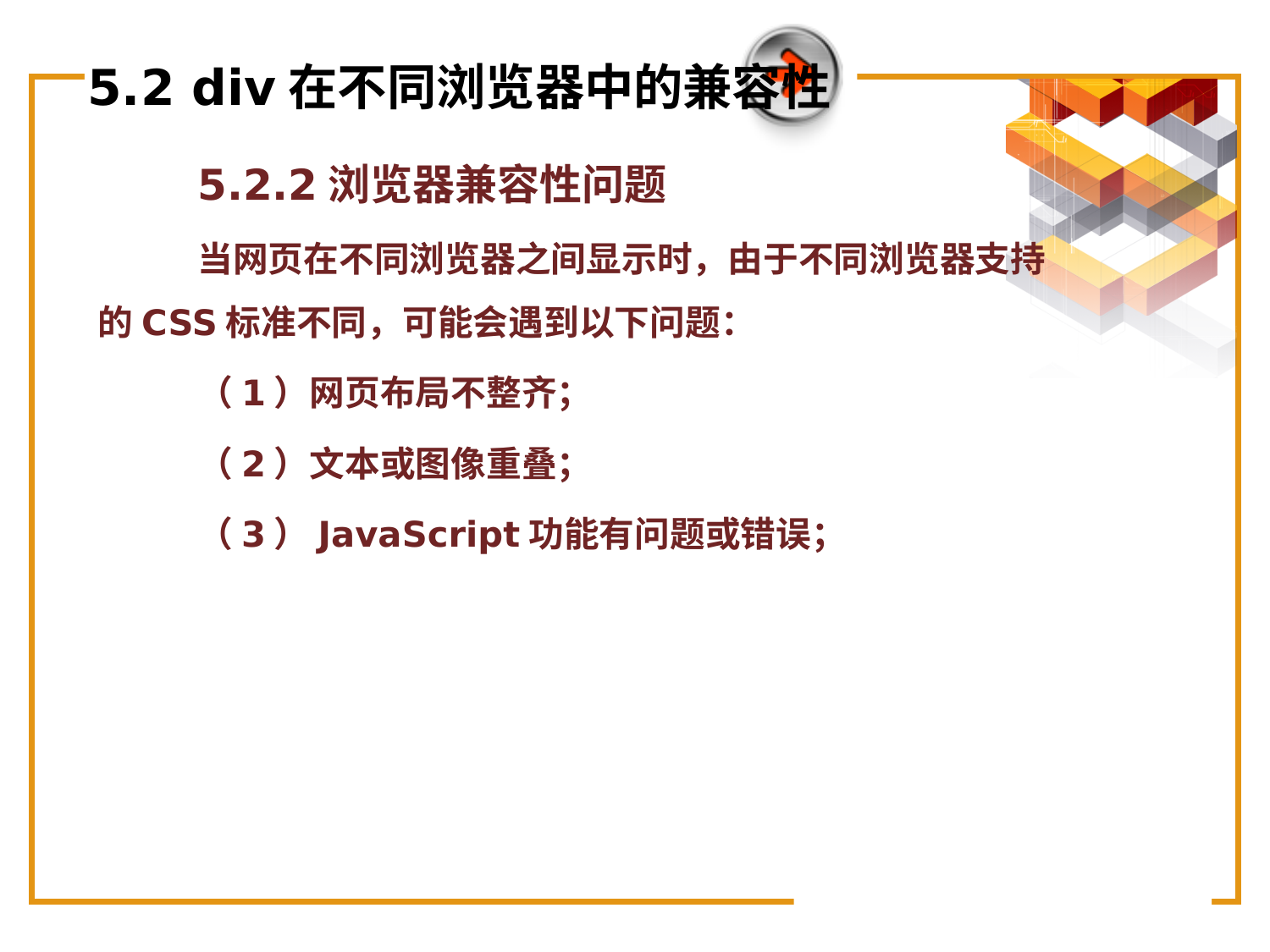

# 5.2 div在不同浏览器中的兼容性
5.2.2浏览器兼容性问题
当网页在不同浏览器之间显示时，由于不同浏览器支持的CSS标准不同，可能会遇到以下问题：
（1）网页布局不整齐；
（2）文本或图像重叠；
（3）JavaScript功能有问题或错误；